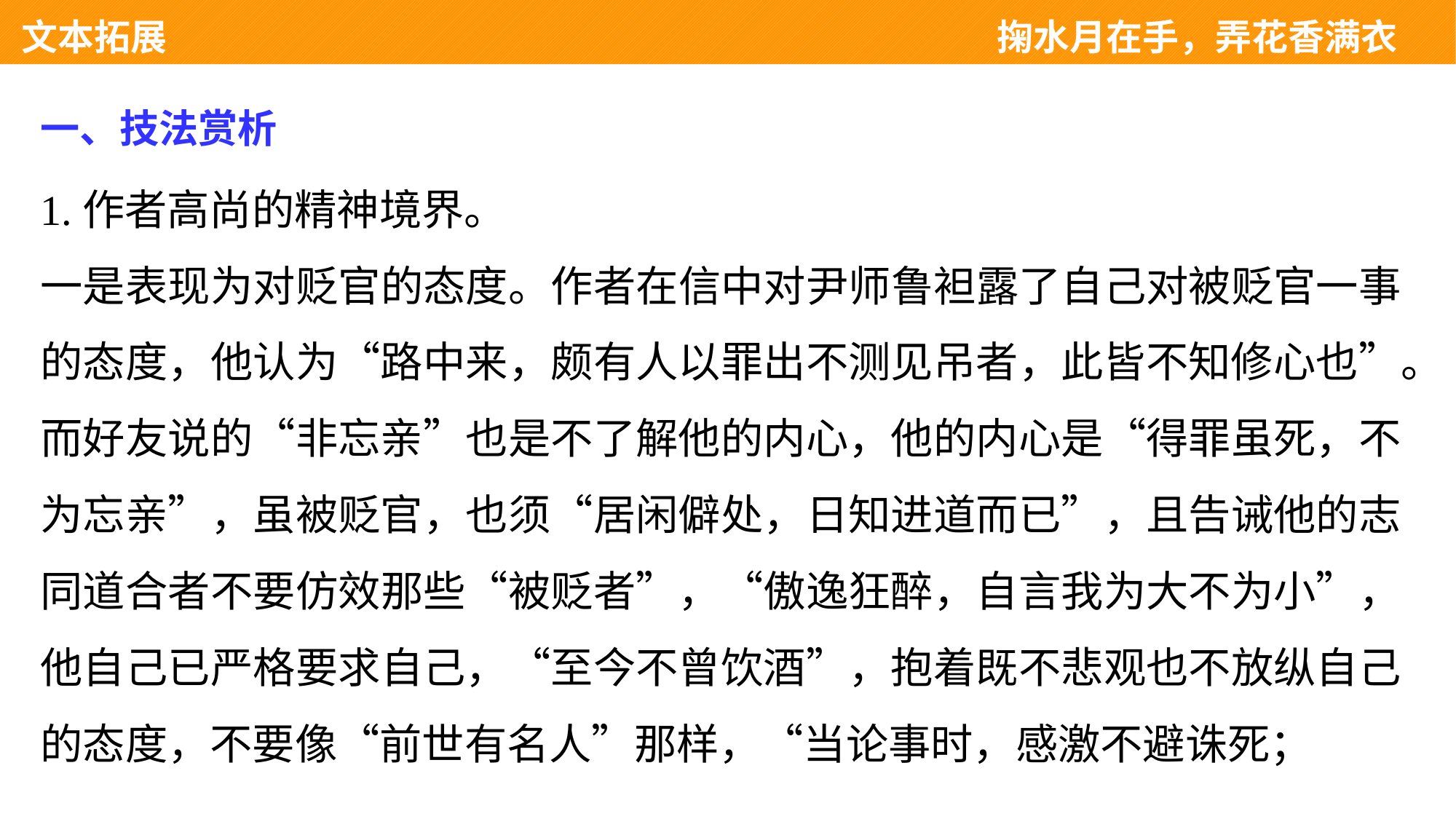

文本拓展        　　　　　　　　　　　　　　　　　　　　　掬水月在手，弄花香满衣
一、技法赏析
1.作者高尚的精神境界。
一是表现为对贬官的态度。作者在信中对尹师鲁袒露了自己对被贬官一事的态度，他认为“路中来，颇有人以罪出不测见吊者，此皆不知修心也”。而好友说的“非忘亲”也是不了解他的内心，他的内心是“得罪虽死，不为忘亲”，虽被贬官，也须“居闲僻处，日知进道而已”，且告诫他的志同道合者不要仿效那些“被贬者”，“傲逸狂醉，自言我为大不为小”，他自己已严格要求自己，“至今不曾饮酒”，抱着既不悲观也不放纵自己的态度，不要像“前世有名人”那样，“当论事时，感激不避诛死；